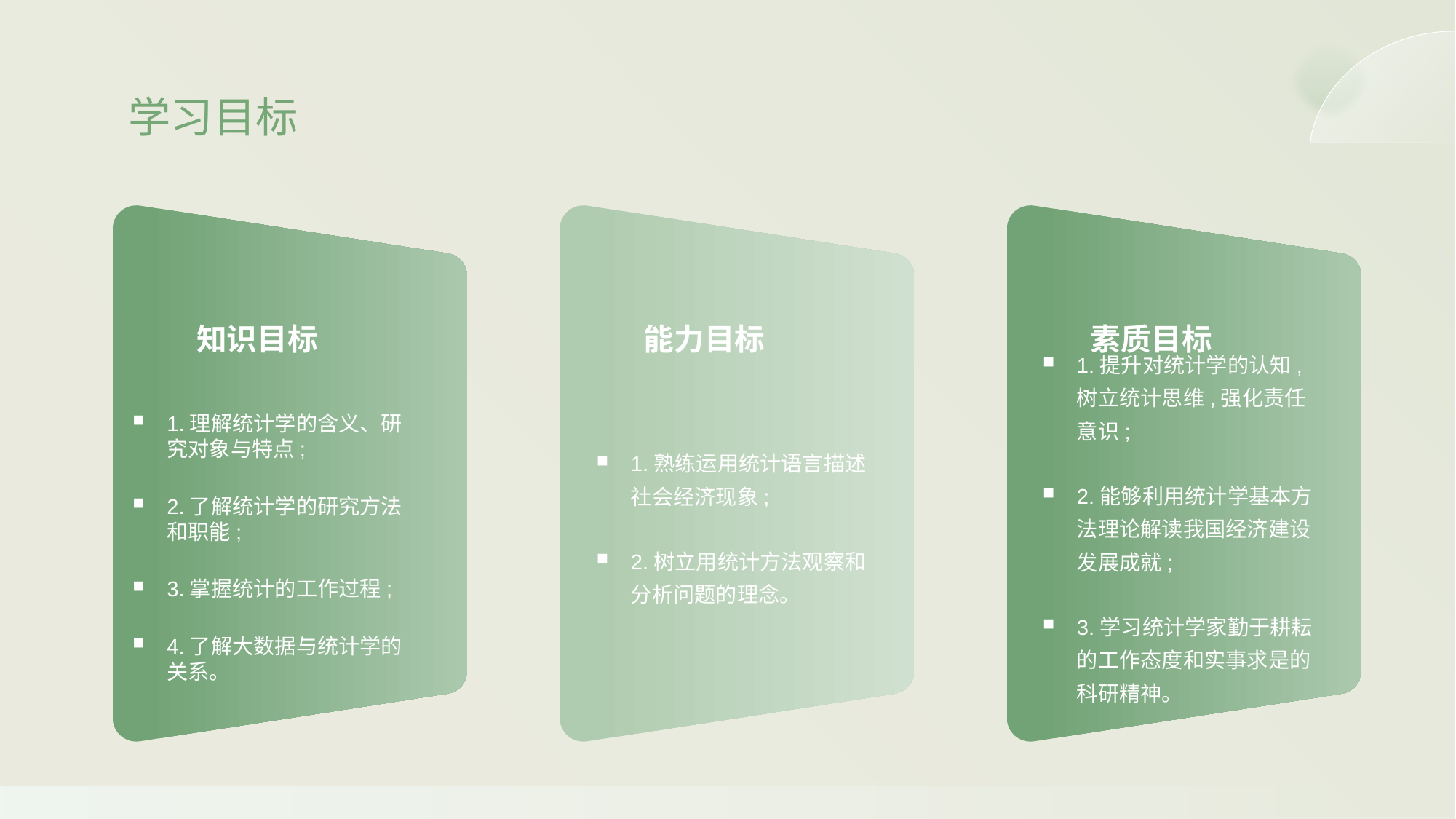

学习目标

知识目标
能力目标
素质目标
1.熟练运用统计语言描述社会经济现象;
2.树立用统计方法观察和分析问题的理念。
1.提升对统计学的认知,树立统计思维,强化责任意识;
2.能够利用统计学基本方法理论解读我国经济建设发展成就;
3.学习统计学家勤于耕耘的工作态度和实事求是的科研精神。
1.理解统计学的含义、研究对象与特点;
2.了解统计学的研究方法和职能;
3.掌握统计的工作过程;
4.了解大数据与统计学的关系。